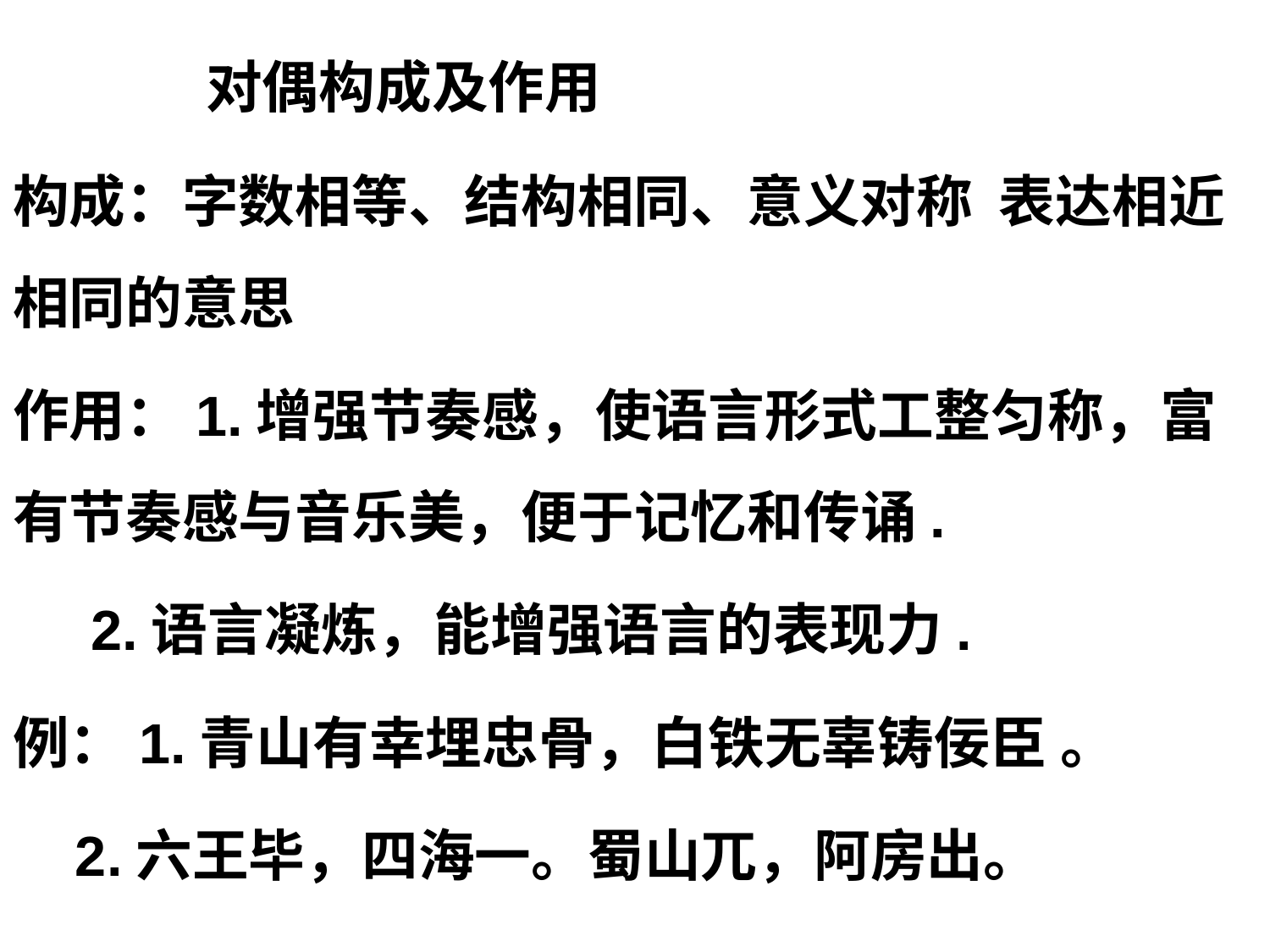

对偶构成及作用
构成：字数相等、结构相同、意义对称  表达相近相同的意思
作用：1.增强节奏感，使语言形式工整匀称，富有节奏感与音乐美，便于记忆和传诵.
     2.语言凝炼，能增强语言的表现力.
例：1.青山有幸埋忠骨，白铁无辜铸佞臣 。
    2.六王毕，四海一。蜀山兀，阿房出。